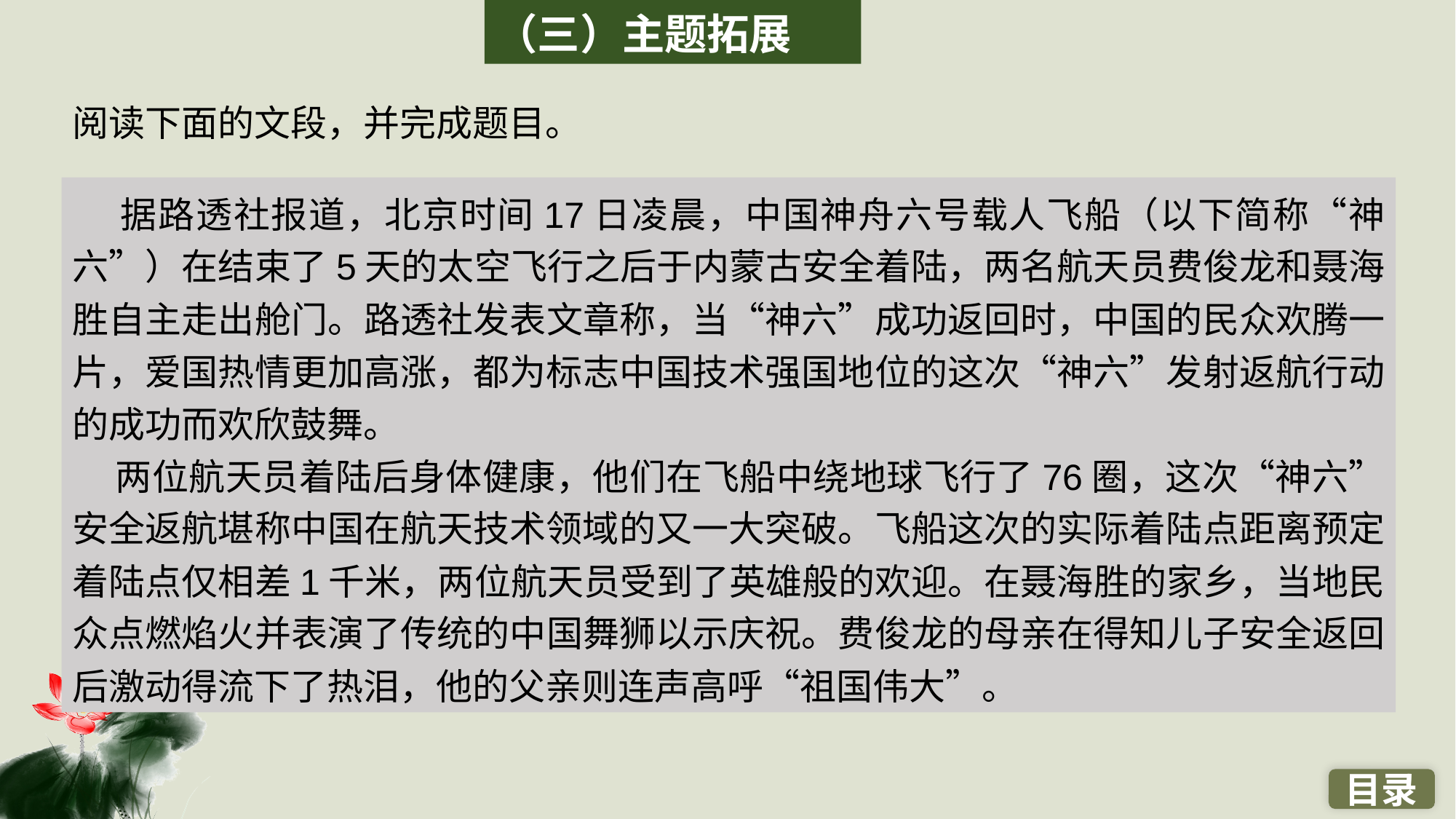

（三）主题拓展
阅读下面的文段，并完成题目。
    据路透社报道，北京时间17日凌晨，中国神舟六号载人飞船（以下简称“神六”）在结束了5天的太空飞行之后于内蒙古安全着陆，两名航天员费俊龙和聂海胜自主走出舱门。路透社发表文章称，当“神六”成功返回时，中国的民众欢腾一片，爱国热情更加高涨，都为标志中国技术强国地位的这次“神六”发射返航行动的成功而欢欣鼓舞。
    两位航天员着陆后身体健康，他们在飞船中绕地球飞行了76圈，这次“神六”安全返航堪称中国在航天技术领域的又一大突破。飞船这次的实际着陆点距离预定着陆点仅相差1千米，两位航天员受到了英雄般的欢迎。在聂海胜的家乡，当地民众点燃焰火并表演了传统的中国舞狮以示庆祝。费俊龙的母亲在得知儿子安全返回后激动得流下了热泪，他的父亲则连声高呼“祖国伟大”。